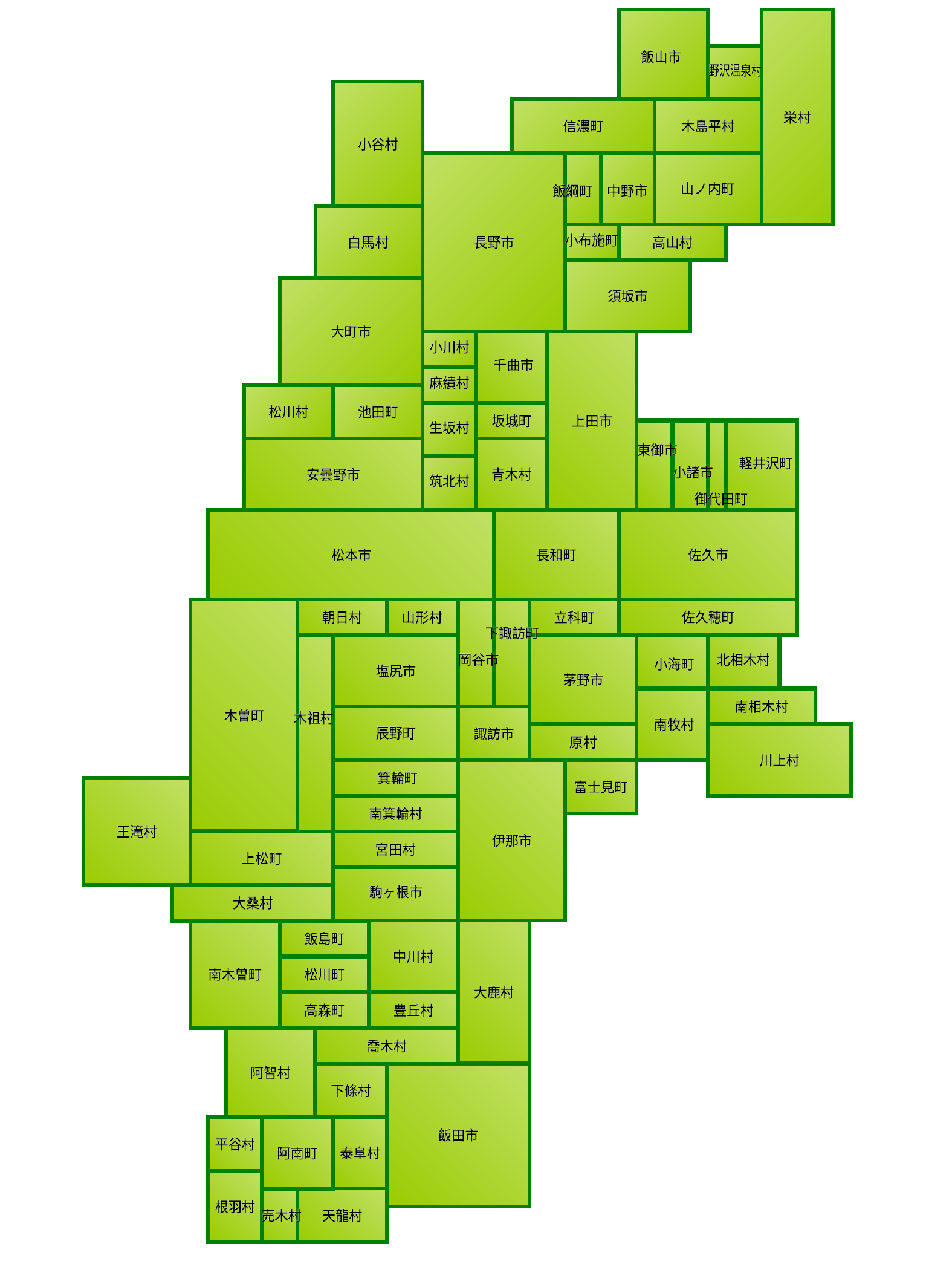

飯山市
飯山市
野沢温泉村
野沢温泉村
栄村
栄村
信濃町
信濃町
木島平村
木島平村
小谷村
小谷村
山ノ内町
山ノ内町
飯綱町
飯綱町
中野市
中野市
小布施町
小布施町
白馬村
白馬村
長野市
長野市
高山村
高山村
須坂市
須坂市
大町市
大町市
小川村
小川村
千曲市
千曲市
麻績村
麻績村
松川村
松川村
池田町
池田町
坂城町
坂城町
上田市
上田市
生坂村
生坂村
東御市
東御市
軽井沢町
軽井沢町
小諸市
小諸市
青木村
青木村
安曇野市
安曇野市
筑北村
筑北村
御代田町
御代田町
佐久市
佐久市
松本市
松本市
長和町
長和町
朝日村
朝日村
佐久穂町
佐久穂町
山形村
山形村
立科町
立科町
下諏訪町
下諏訪町
岡谷市
岡谷市
北相木村
北相木村
小海町
小海町
塩尻市
塩尻市
茅野市
茅野市
南相木村
南相木村
木曽町
木曽町
木祖村
木祖村
南牧村
南牧村
辰野町
辰野町
諏訪市
諏訪市
原村
原村
川上村
川上村
箕輪町
箕輪町
富士見町
富士見町
南箕輪村
南箕輪村
王滝村
王滝村
伊那市
伊那市
宮田村
宮田村
上松町
上松町
駒ヶ根市
駒ヶ根市
大桑村
大桑村
飯島町
飯島町
中川村
中川村
南木曽町
南木曽町
松川町
松川町
大鹿村
大鹿村
高森町
高森町
豊丘村
豊丘村
喬木村
喬木村
阿智村
阿智村
下條村
下條村
飯田市
飯田市
平谷村
平谷村
泰阜村
泰阜村
阿南町
阿南町
根羽村
根羽村
売木村
売木村
天龍村
天龍村